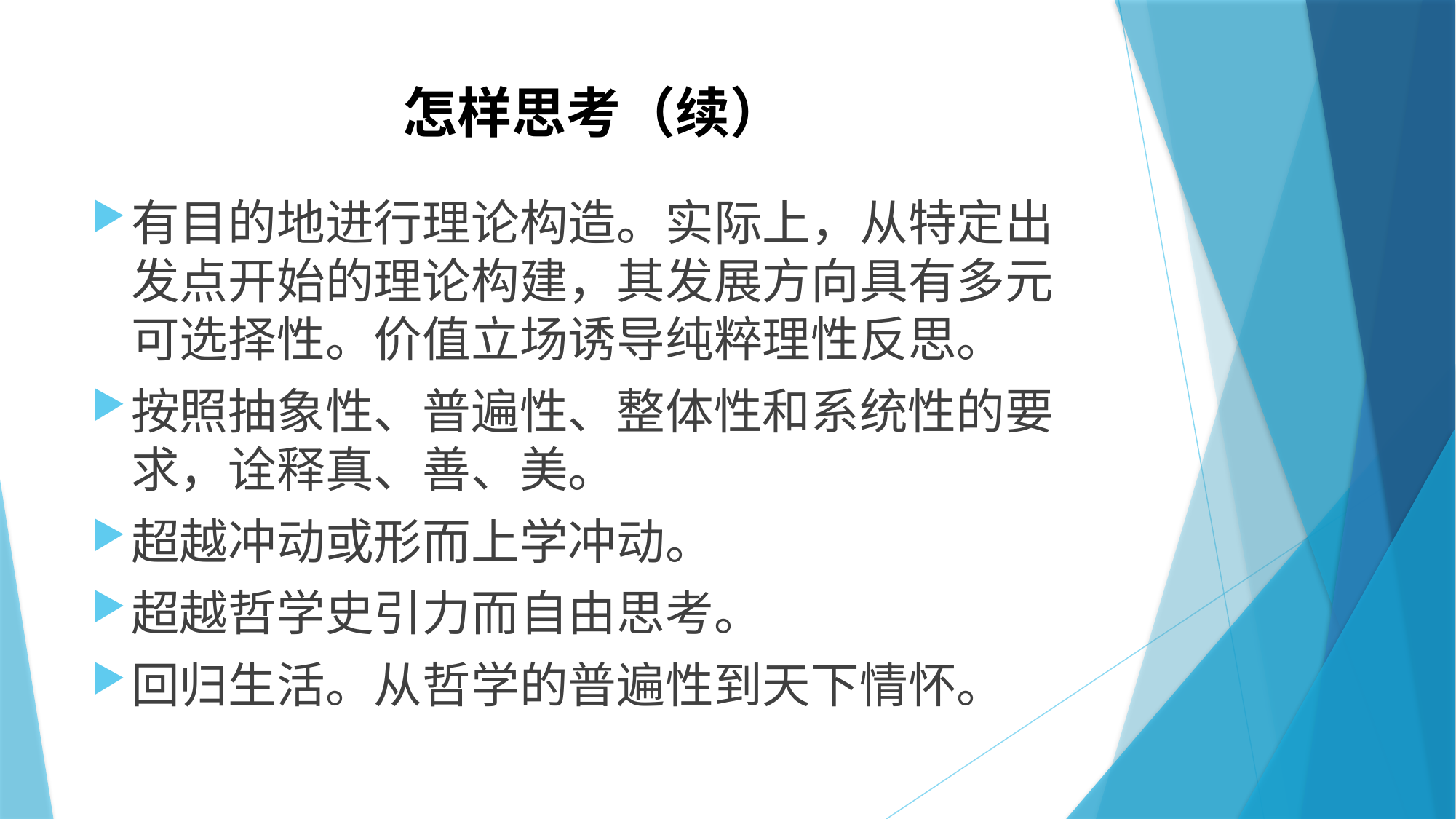

# 怎样思考（续）
有目的地进行理论构造。实际上，从特定出发点开始的理论构建，其发展方向具有多元可选择性。价值立场诱导纯粹理性反思。
按照抽象性、普遍性、整体性和系统性的要求，诠释真、善、美。
超越冲动或形而上学冲动。
超越哲学史引力而自由思考。
回归生活。从哲学的普遍性到天下情怀。